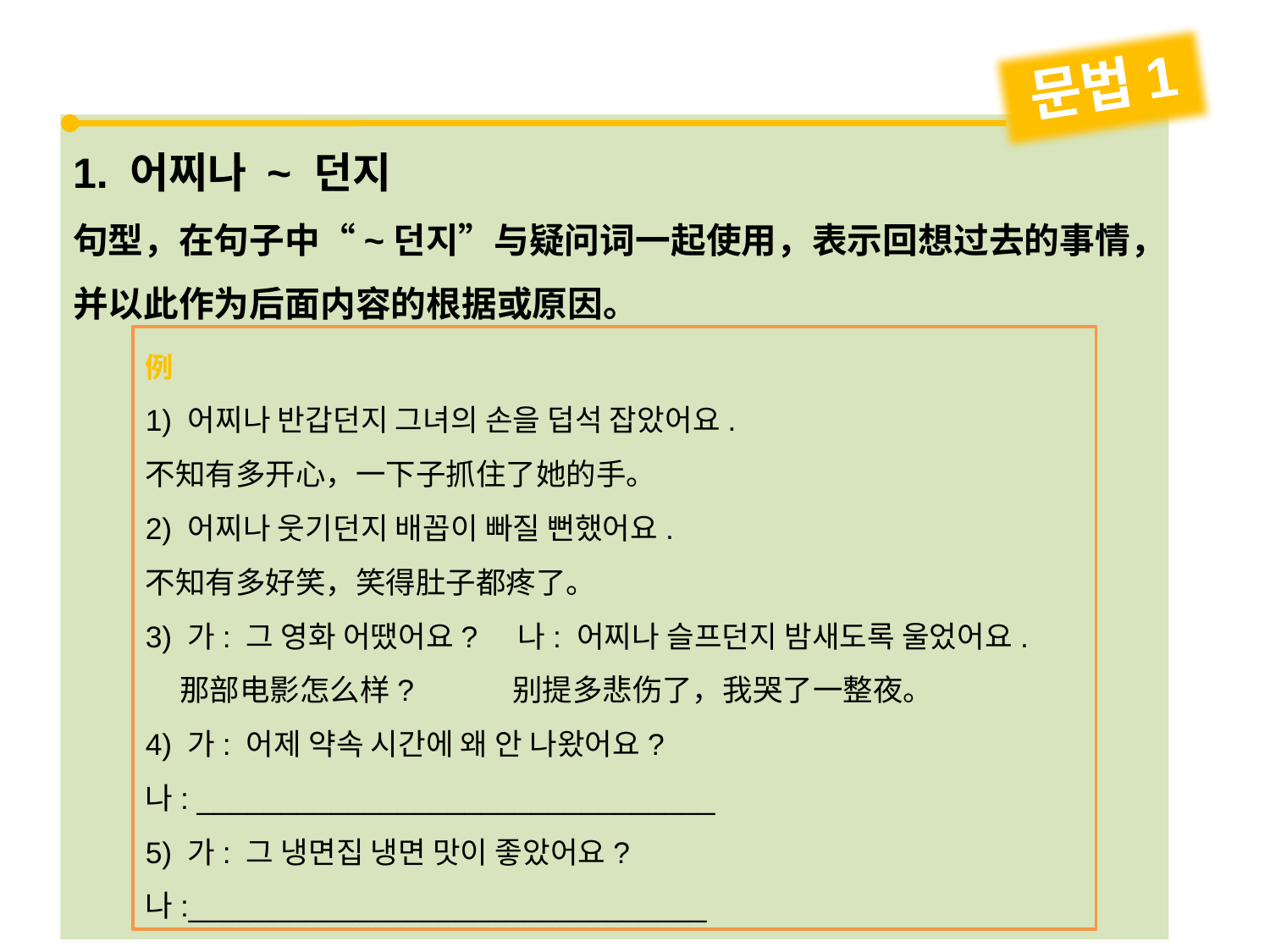

문법1
1. 어찌나 ~ 던지
句型，在句子中“~던지”与疑问词一起使用，表示回想过去的事情，并以此作为后面内容的根据或原因。

例
1) 어찌나 반갑던지 그녀의 손을 덥석 잡았어요.
不知有多开心，一下子抓住了她的手。
2) 어찌나 웃기던지 배꼽이 빠질 뻔했어요.
不知有多好笑，笑得肚子都疼了。
3) 가: 그 영화 어땠어요?    나: 어찌나 슬프던지 밤새도록 울었어요.
    那部电影怎么样?           别提多悲伤了，我哭了一整夜。
4) 가: 어제 약속 시간에 왜 안 나왔어요?
나: _______________________________
5) 가: 그 냉면집 냉면 맛이 좋았어요?
나:_______________________________